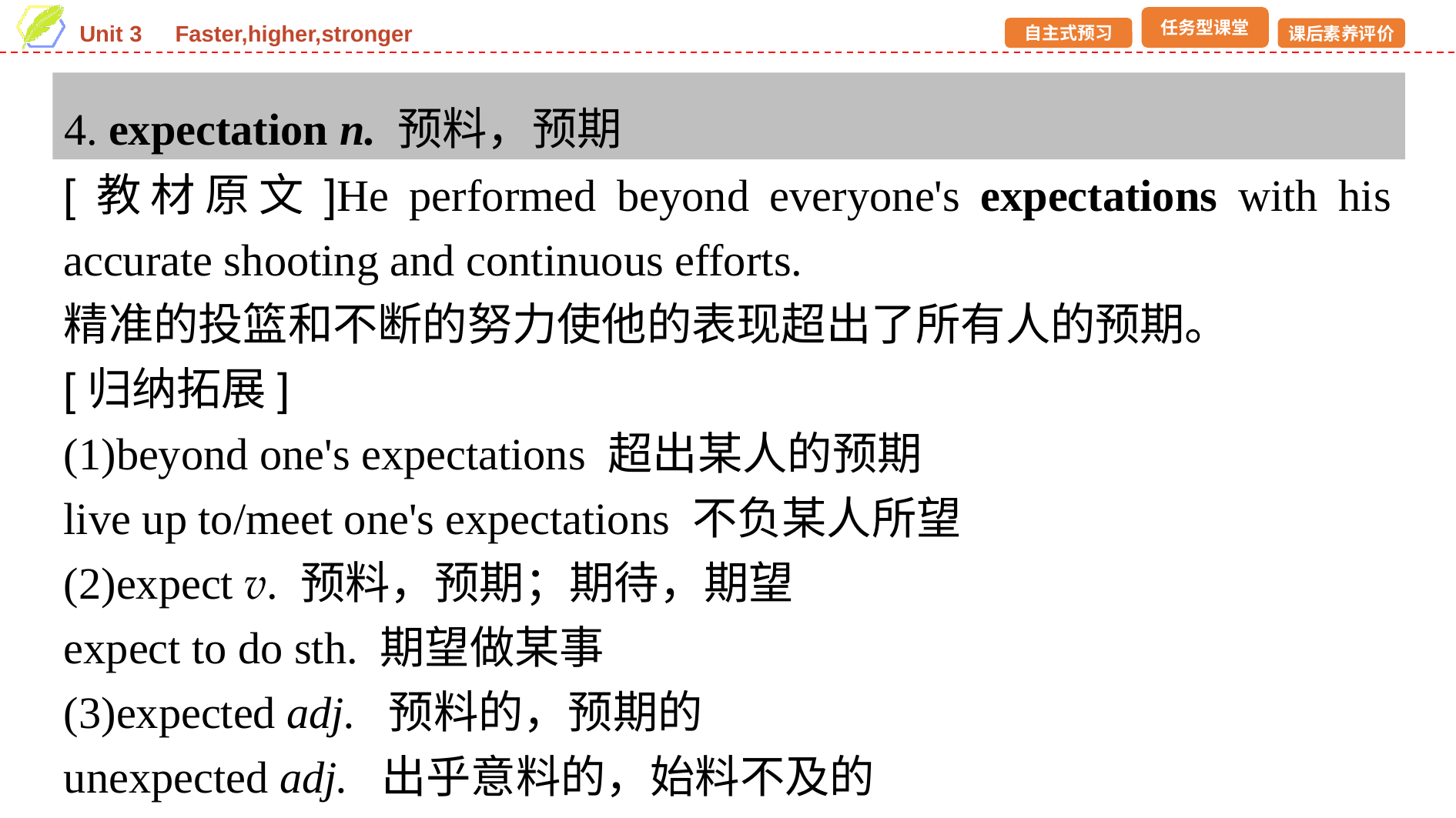

4. expectation n. 预料，预期
[教材原文]He performed beyond everyone's expectations with his accurate shooting and continuous efforts.
精准的投篮和不断的努力使他的表现超出了所有人的预期。
[归纳拓展]
(1)beyond one's expectations 超出某人的预期
live up to/meet one's expectations 不负某人所望
(2)expect v. 预料，预期；期待，期望
expect to do sth. 期望做某事
(3)expected adj.  预料的，预期的
unexpected adj.  出乎意料的，始料不及的